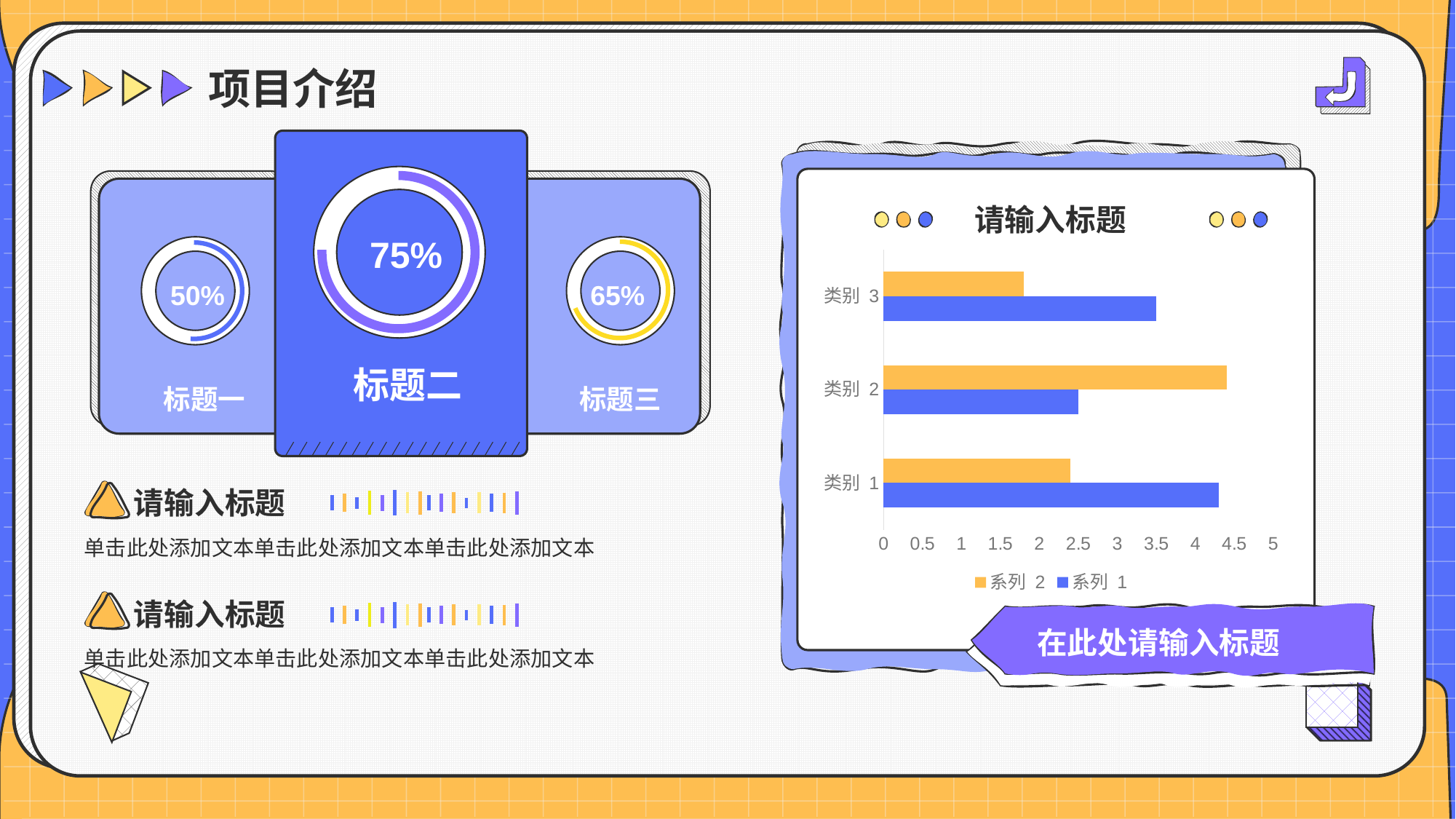

# 项目介绍

75%

50%
65%
标题二
标题一
标题三

请输入标题

### Chart

| Category | 系列 1 | 系列 2 |
|---|---|---|
| 类别 1 | 4.3 | 2.4 |
| 类别 2 | 2.5 | 4.4 |
| 类别 3 | 3.5 | 1.8 |
请输入标题

单击此处添加文本单击此处添加文本单击此处添加文本
请输入标题

在此处请输入标题
单击此处添加文本单击此处添加文本单击此处添加文本